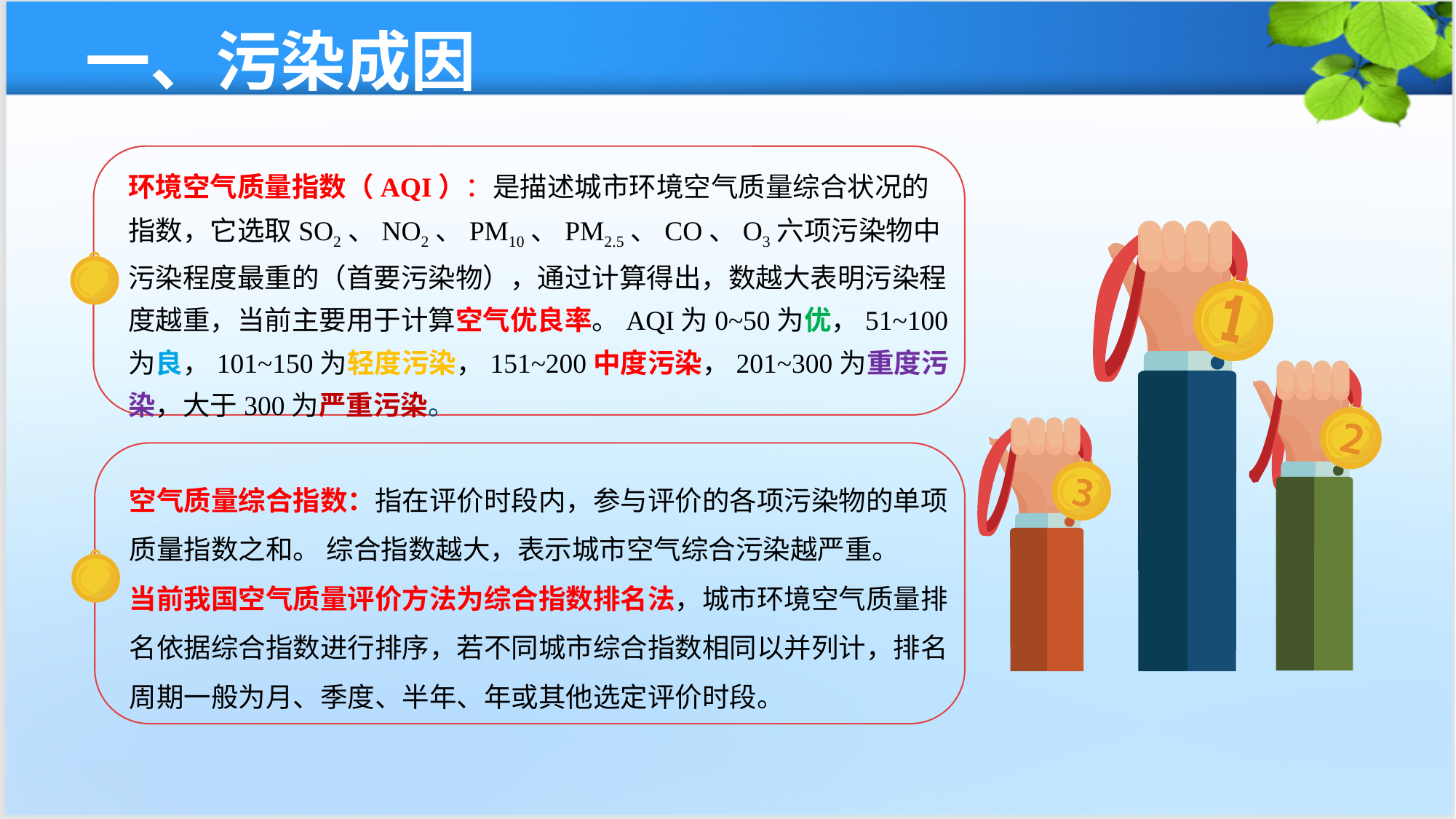

一、污染成因

环境空气质量指数（AQI）：是描述城市环境空气质量综合状况的指数，它选取SO2、NO2、PM10、PM2.5、CO、O3六项污染物中污染程度最重的（首要污染物），通过计算得出，数越大表明污染程度越重，当前主要用于计算空气优良率。AQI为0~50为优，51~100为良，101~150为轻度污染，151~200中度污染，201~300为重度污染，大于300为严重污染。

空气质量综合指数：指在评价时段内，参与评价的各项污染物的单项质量指数之和。 综合指数越大，表示城市空气综合污染越严重。
当前我国空气质量评价方法为综合指数排名法，城市环境空气质量排名依据综合指数进行排序，若不同城市综合指数相同以并列计，排名周期一般为月、季度、半年、年或其他选定评价时段。